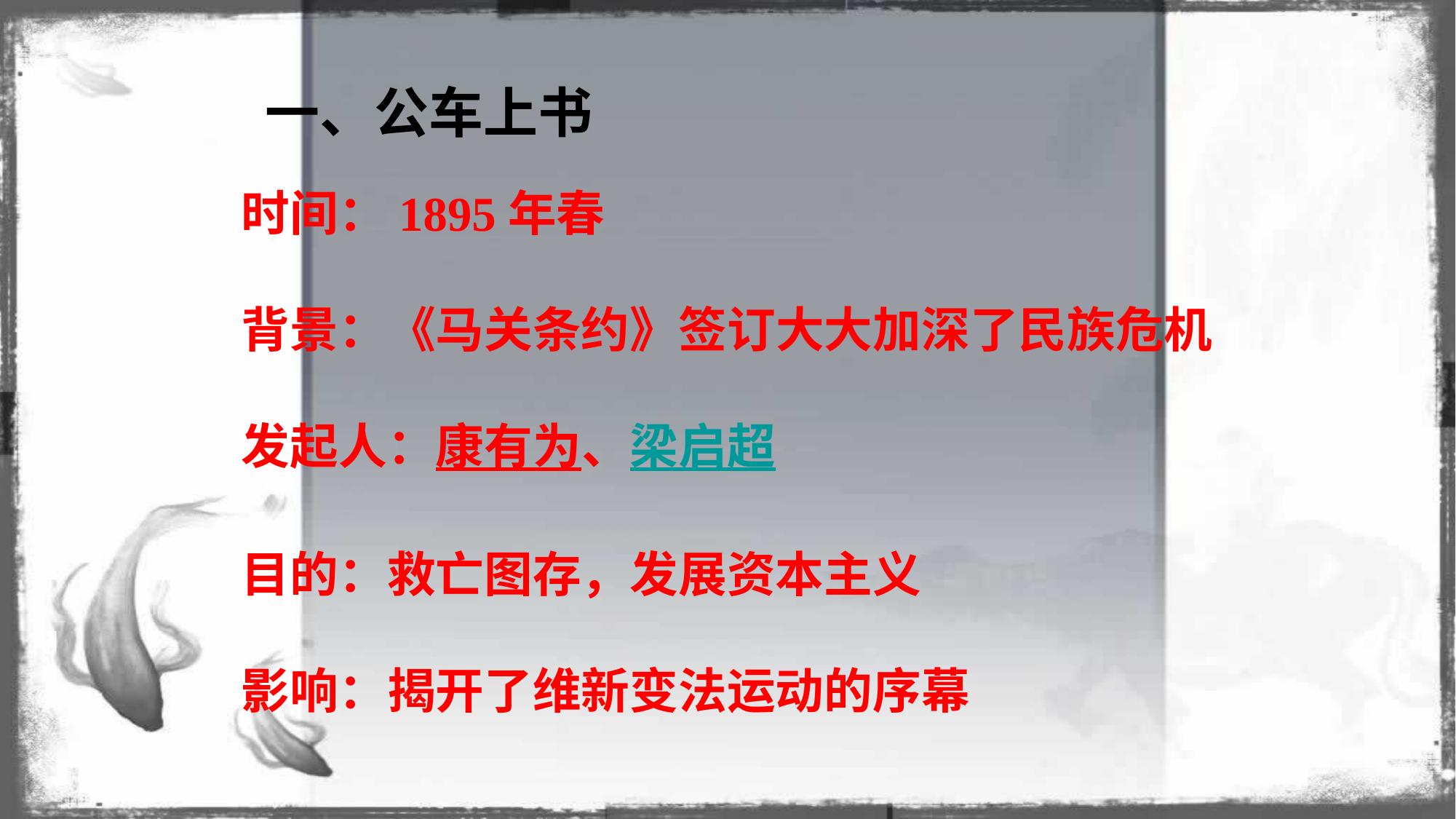

一、公车上书
时间：1895年春

背景：《马关条约》签订大大加深了民族危机

发起人：康有为、梁启超

目的：救亡图存，发展资本主义

影响：揭开了维新变法运动的序幕